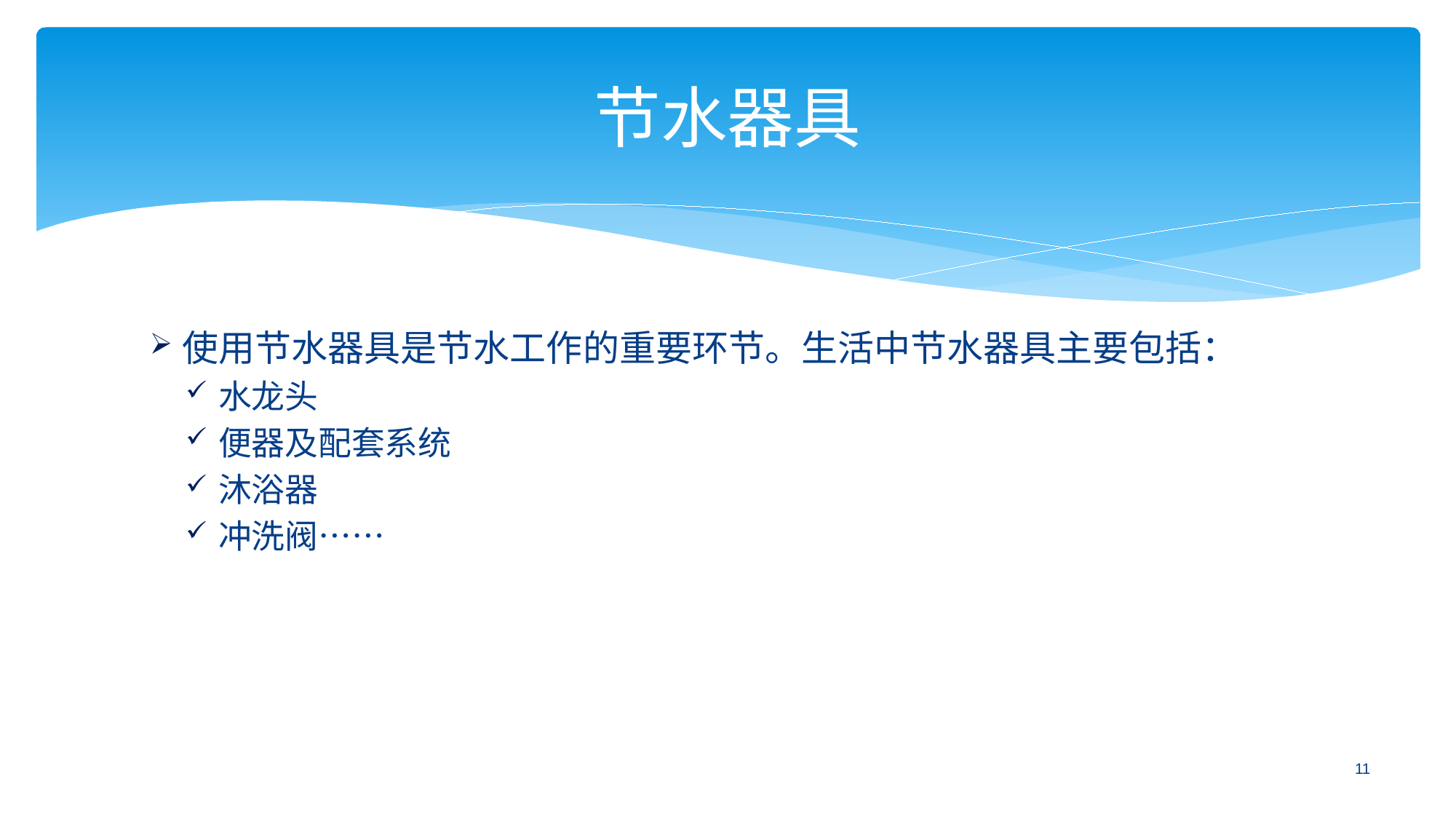

# 节水器具
使用节水器具是节水工作的重要环节。生活中节水器具主要包括：
水龙头
便器及配套系统
沐浴器
冲洗阀……
11